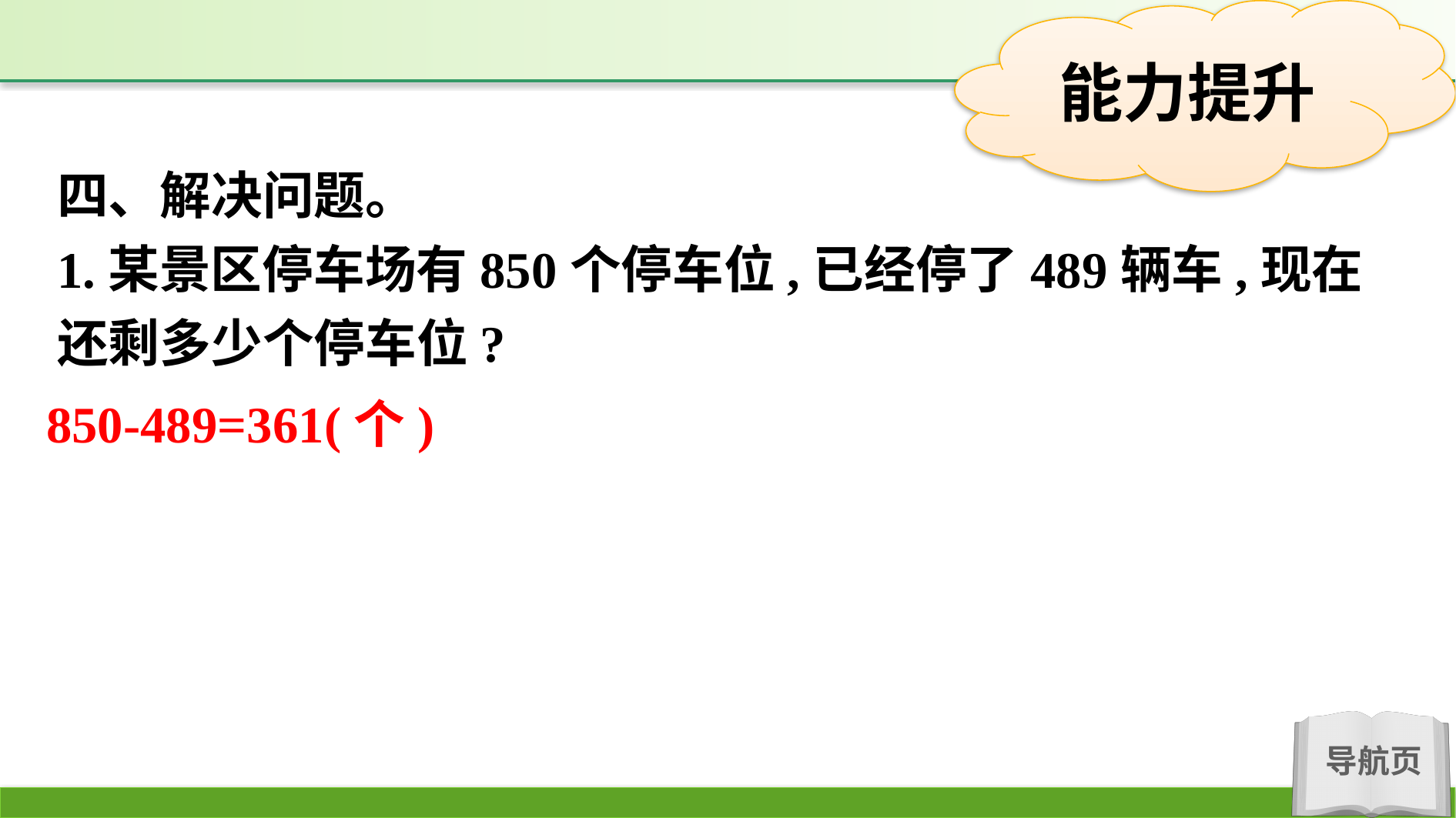

四、解决问题。
1.某景区停车场有850个停车位,已经停了489辆车,现在还剩多少个停车位?
850-489=361(个)